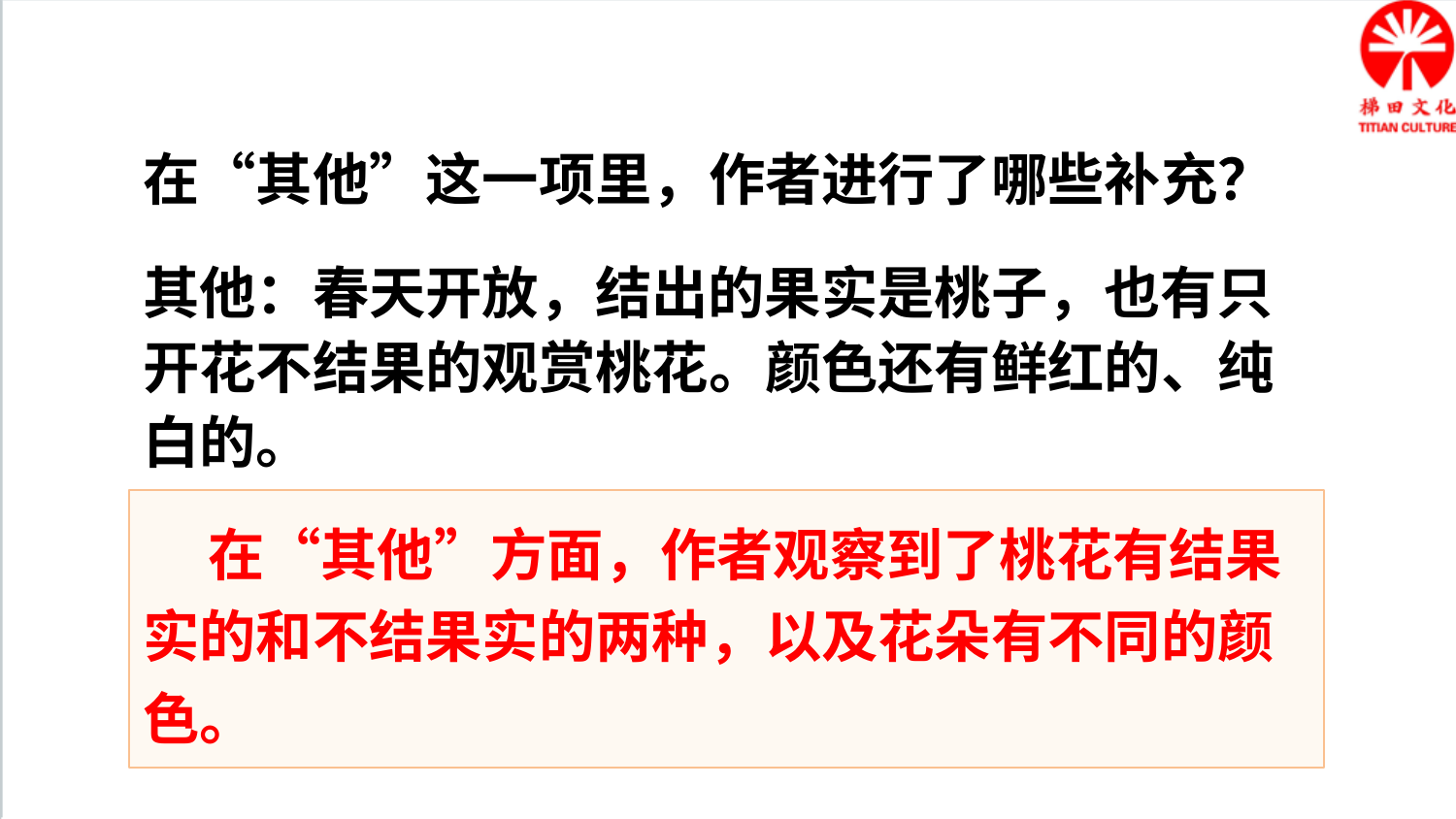

在“其他”这一项里，作者进行了哪些补充？
其他：春天开放，结出的果实是桃子，也有只开花不结果的观赏桃花。颜色还有鲜红的、纯白的。
    在“其他”方面，作者观察到了桃花有结果实的和不结果实的两种，以及花朵有不同的颜色。